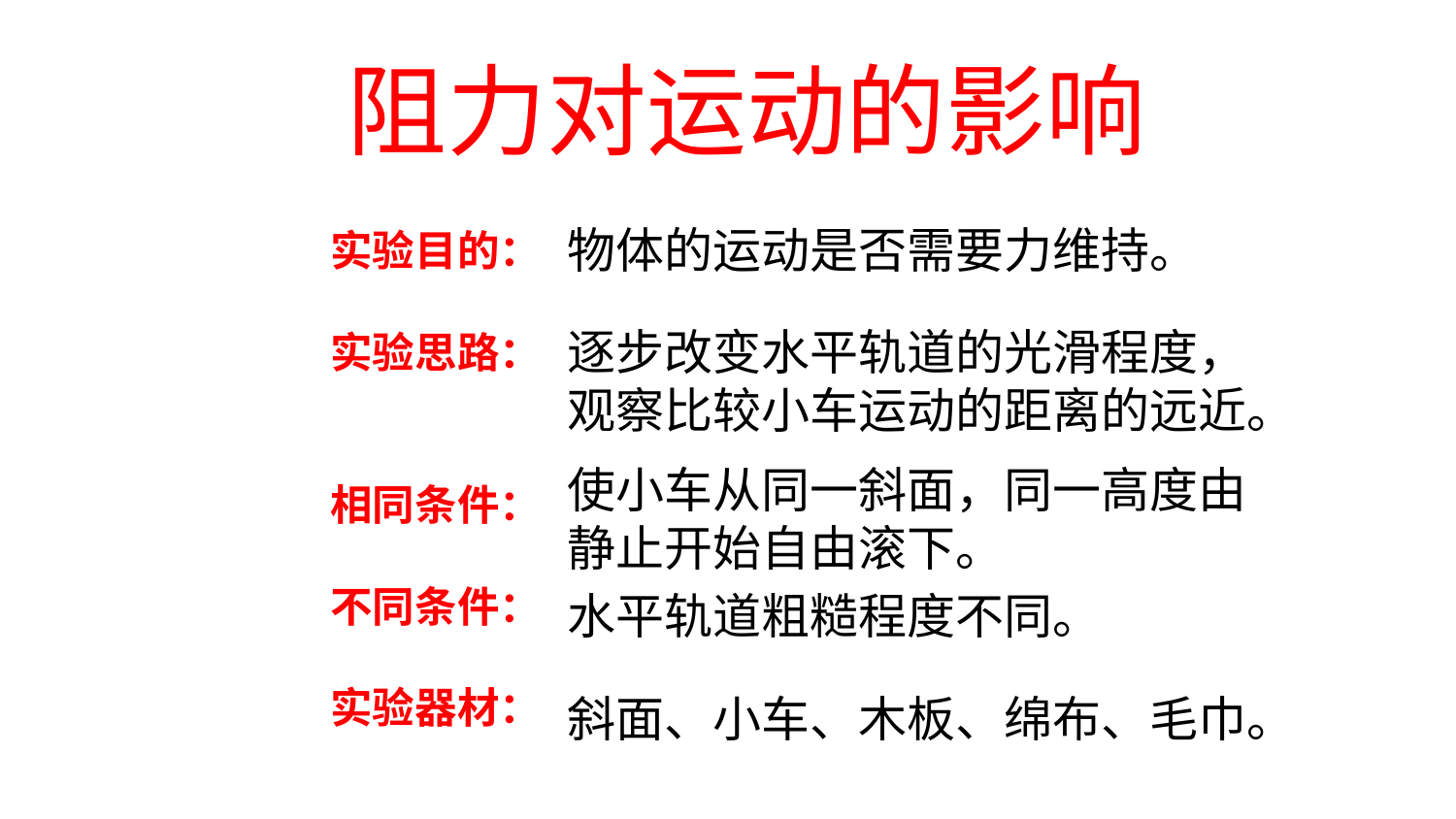

阻力对运动的影响
物体的运动是否需要力维持。
实验目的：

实验思路：

相同条件：

不同条件：

实验器材：

逐步改变水平轨道的光滑程度，观察比较小车运动的距离的远近。
使小车从同一斜面，同一高度由静止开始自由滚下。
水平轨道粗糙程度不同。
斜面、小车、木板、绵布、毛巾。